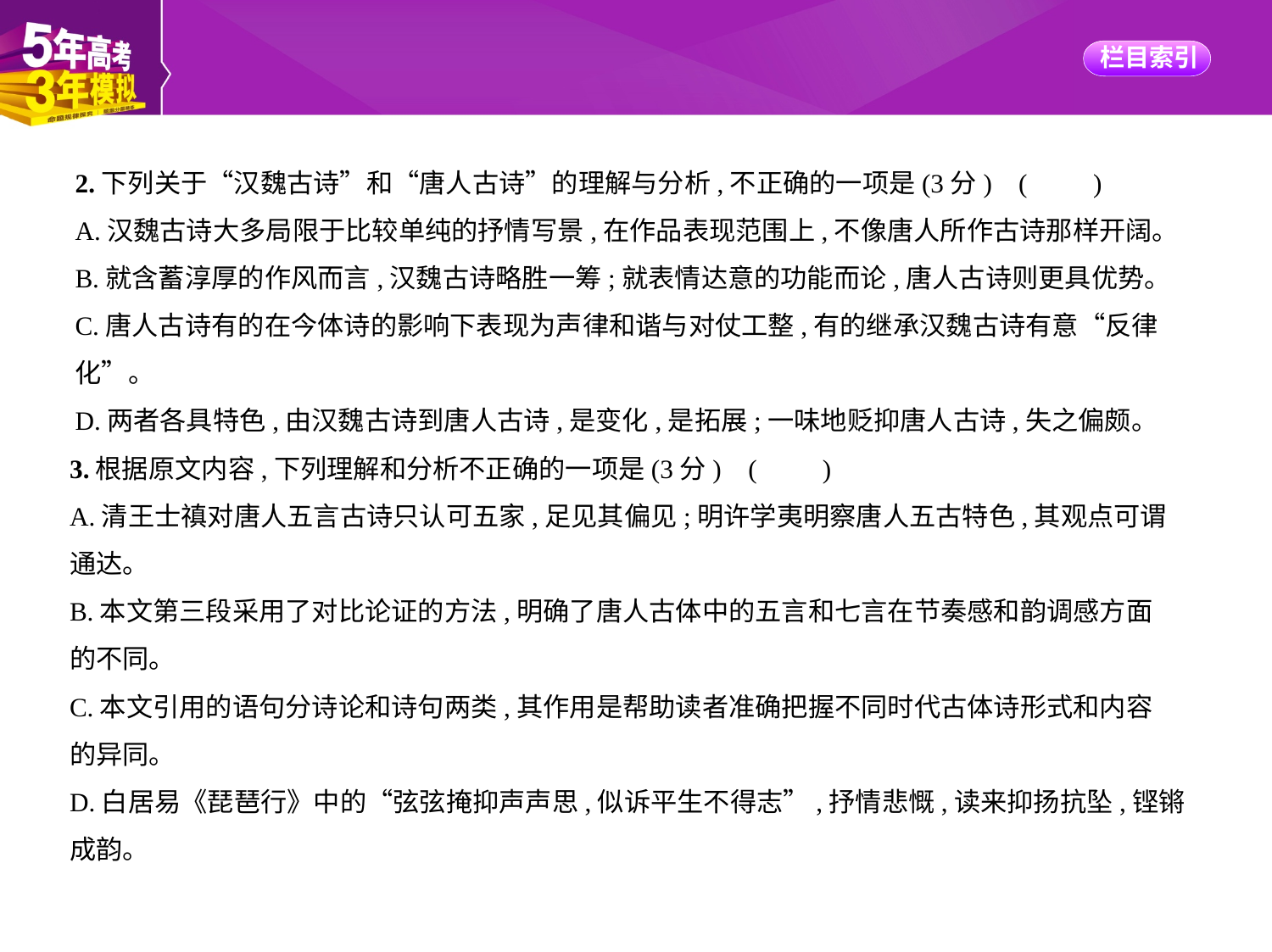

2.下列关于“汉魏古诗”和“唐人古诗”的理解与分析,不正确的一项是(3分) (　　)
A.汉魏古诗大多局限于比较单纯的抒情写景,在作品表现范围上,不像唐人所作古诗那样开阔。
B.就含蓄淳厚的作风而言,汉魏古诗略胜一筹;就表情达意的功能而论,唐人古诗则更具优势。
C.唐人古诗有的在今体诗的影响下表现为声律和谐与对仗工整,有的继承汉魏古诗有意“反律
化”。
D.两者各具特色,由汉魏古诗到唐人古诗,是变化,是拓展;一味地贬抑唐人古诗,失之偏颇。
3.根据原文内容,下列理解和分析不正确的一项是(3分) (　　)
A.清王士禛对唐人五言古诗只认可五家,足见其偏见;明许学夷明察唐人五古特色,其观点可谓
通达。
B.本文第三段采用了对比论证的方法,明确了唐人古体中的五言和七言在节奏感和韵调感方面
的不同。
C.本文引用的语句分诗论和诗句两类,其作用是帮助读者准确把握不同时代古体诗形式和内容
的异同。
D.白居易《琵琶行》中的“弦弦掩抑声声思,似诉平生不得志”,抒情悲慨,读来抑扬抗坠,铿锵
成韵。